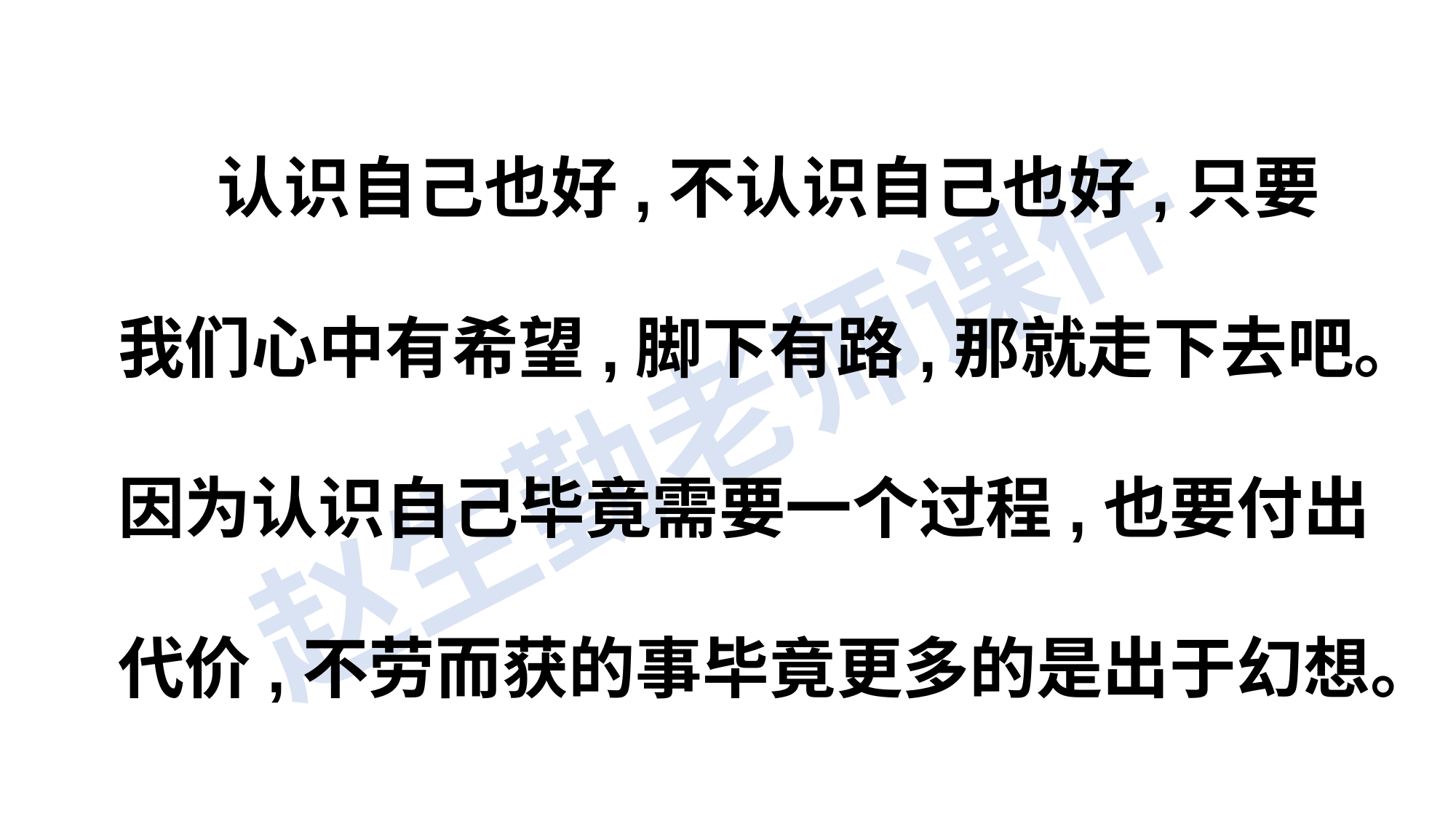

认识自己也好,不认识自己也好,只要我们心中有希望,脚下有路,那就走下去吧。因为认识自己毕竟需要一个过程,也要付出代价,不劳而获的事毕竟更多的是出于幻想。